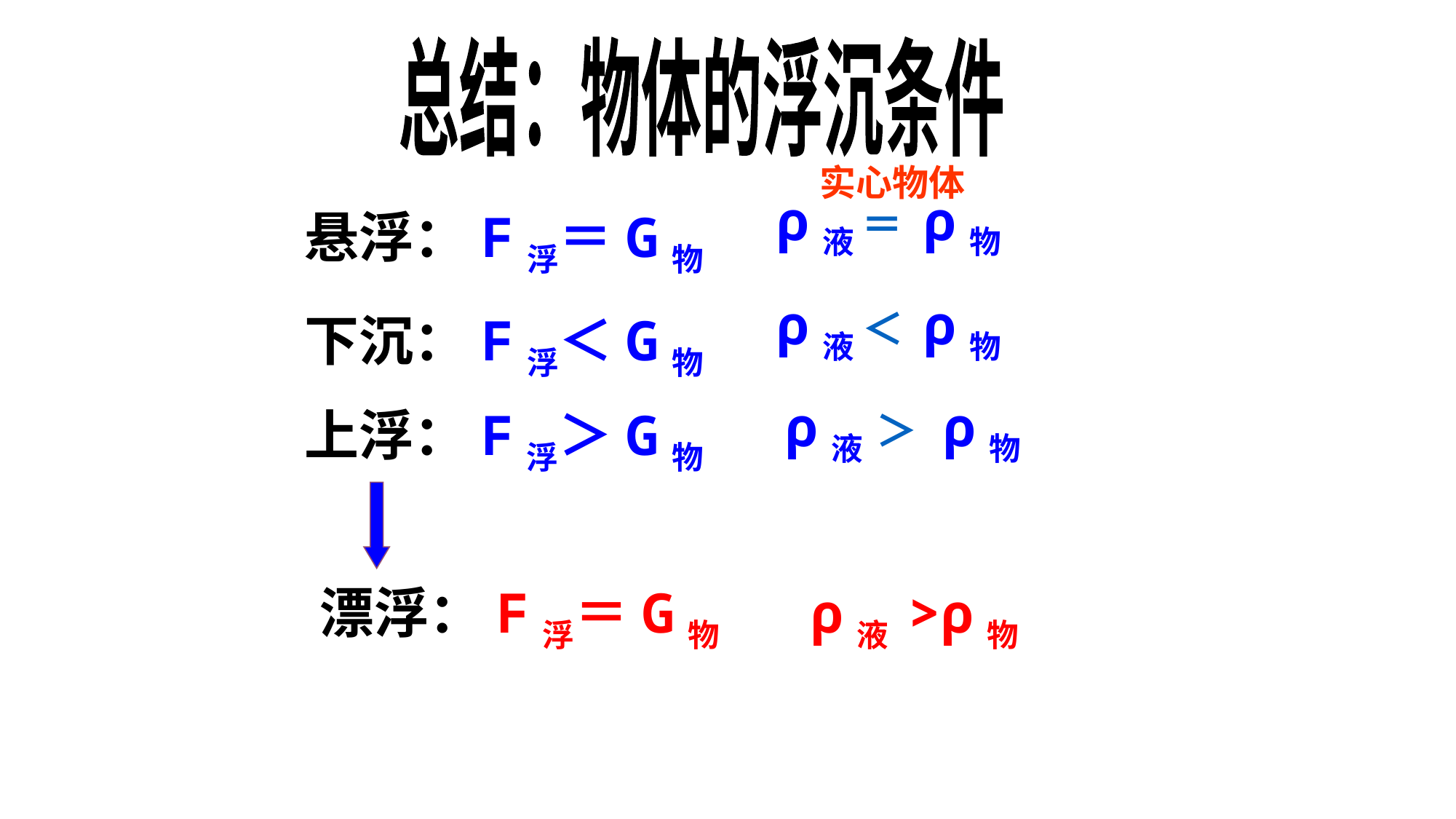

总结：物体的浮沉条件
实心物体
ρ液 ＝ ρ物
悬浮：F浮＝G物
ρ液 ＜ ρ物
下沉：F浮＜G物
ρ液 ＞ ρ物
上浮：F浮＞G物

漂浮：F浮＝G物
ρ液 >ρ物